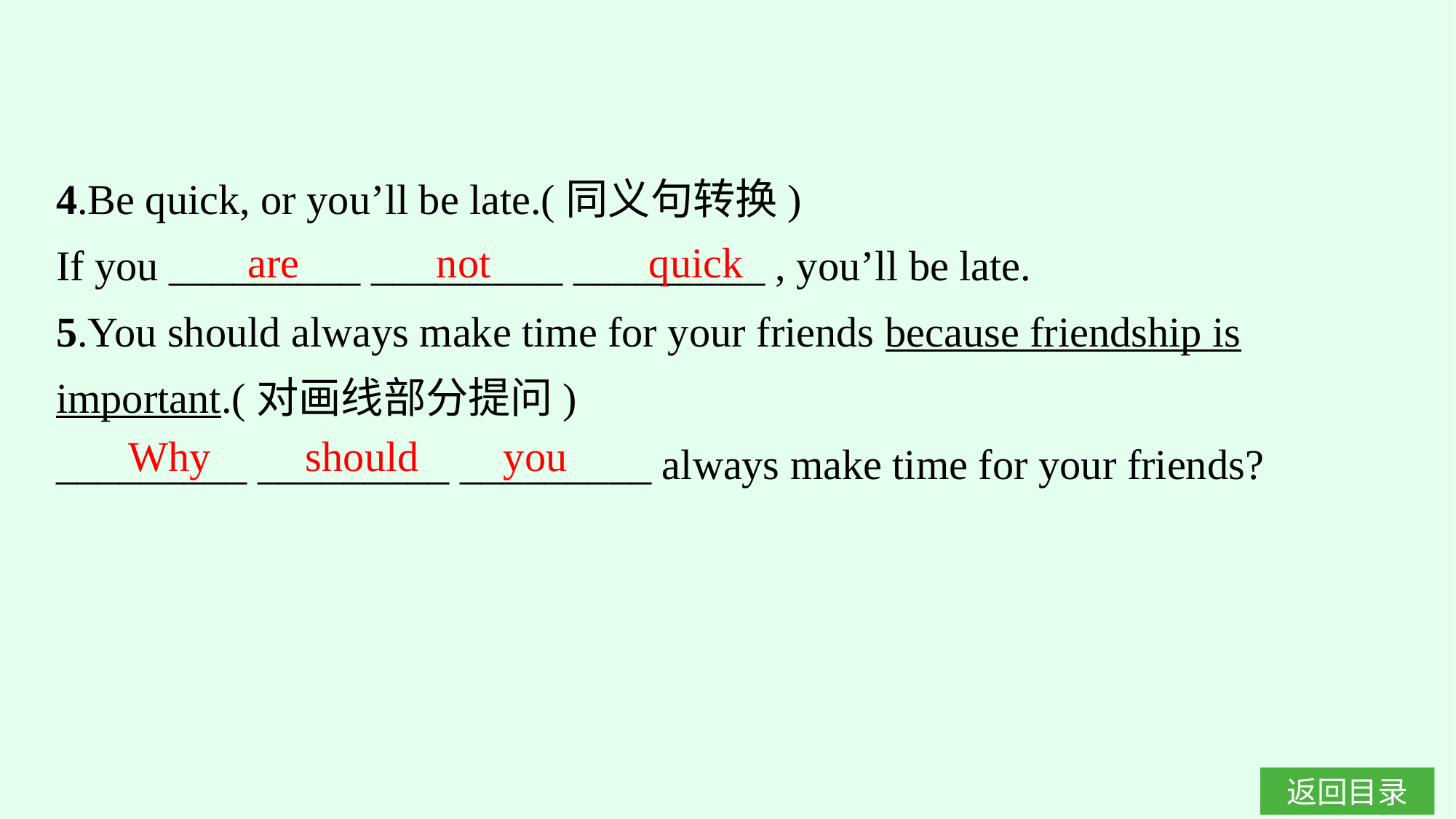

4.Be quick, or you’ll be late.(同义句转换)
If you _________ _________ _________ , you’ll be late.
5.You should always make time for your friends because friendship is important.(对画线部分提问)
_________ _________ _________ always make time for your friends?
are             not               quick
Why         should        you